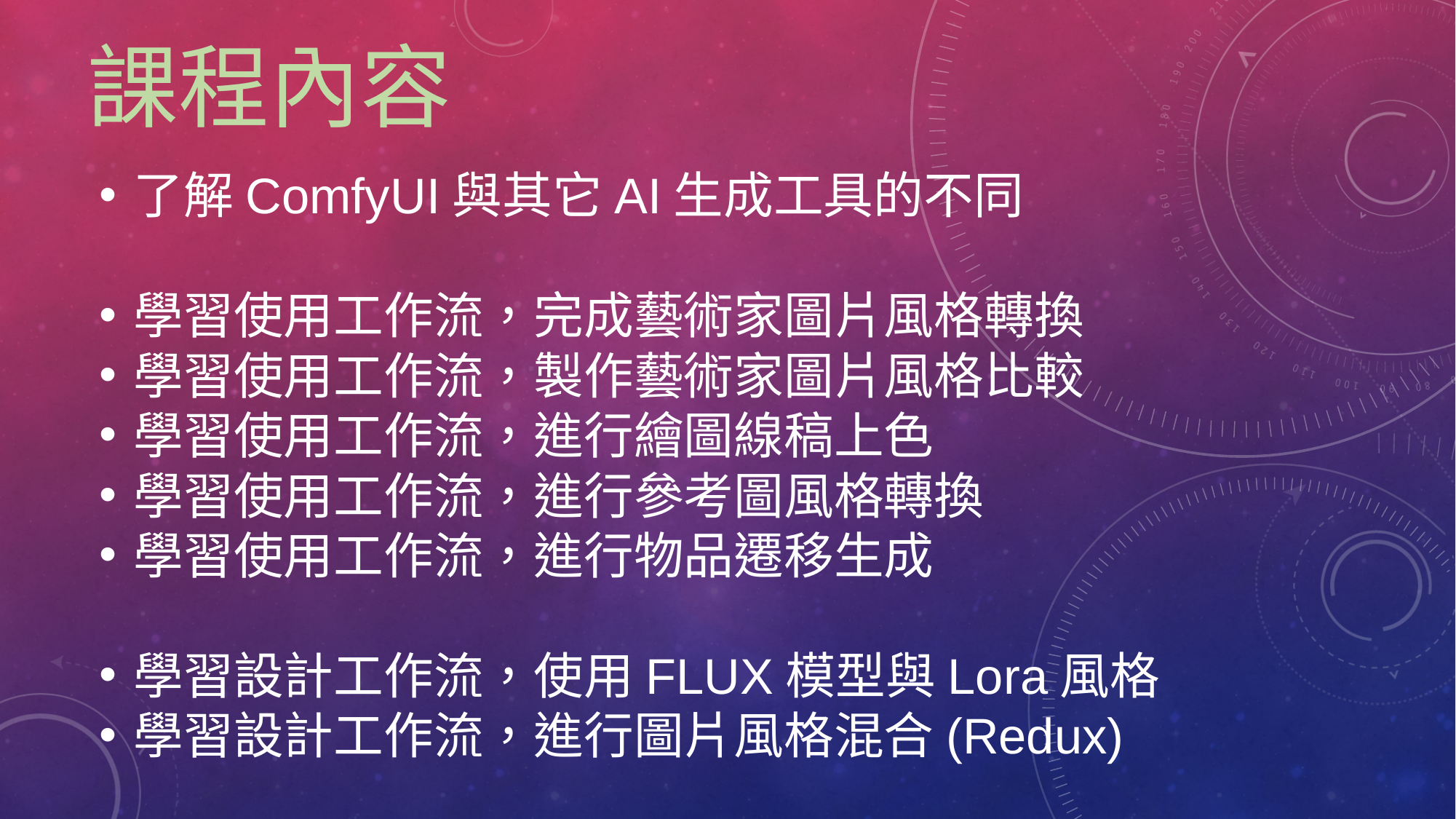

# 課程內容
了解ComfyUI與其它AI生成工具的不同

學習使用工作流，完成藝術家圖片風格轉換
學習使用工作流，製作藝術家圖片風格比較
學習使用工作流，進行繪圖線稿上色
學習使用工作流，進行參考圖風格轉換
學習使用工作流，進行物品遷移生成

學習設計工作流，使用FLUX模型與Lora風格
學習設計工作流，進行圖片風格混合(Redux)